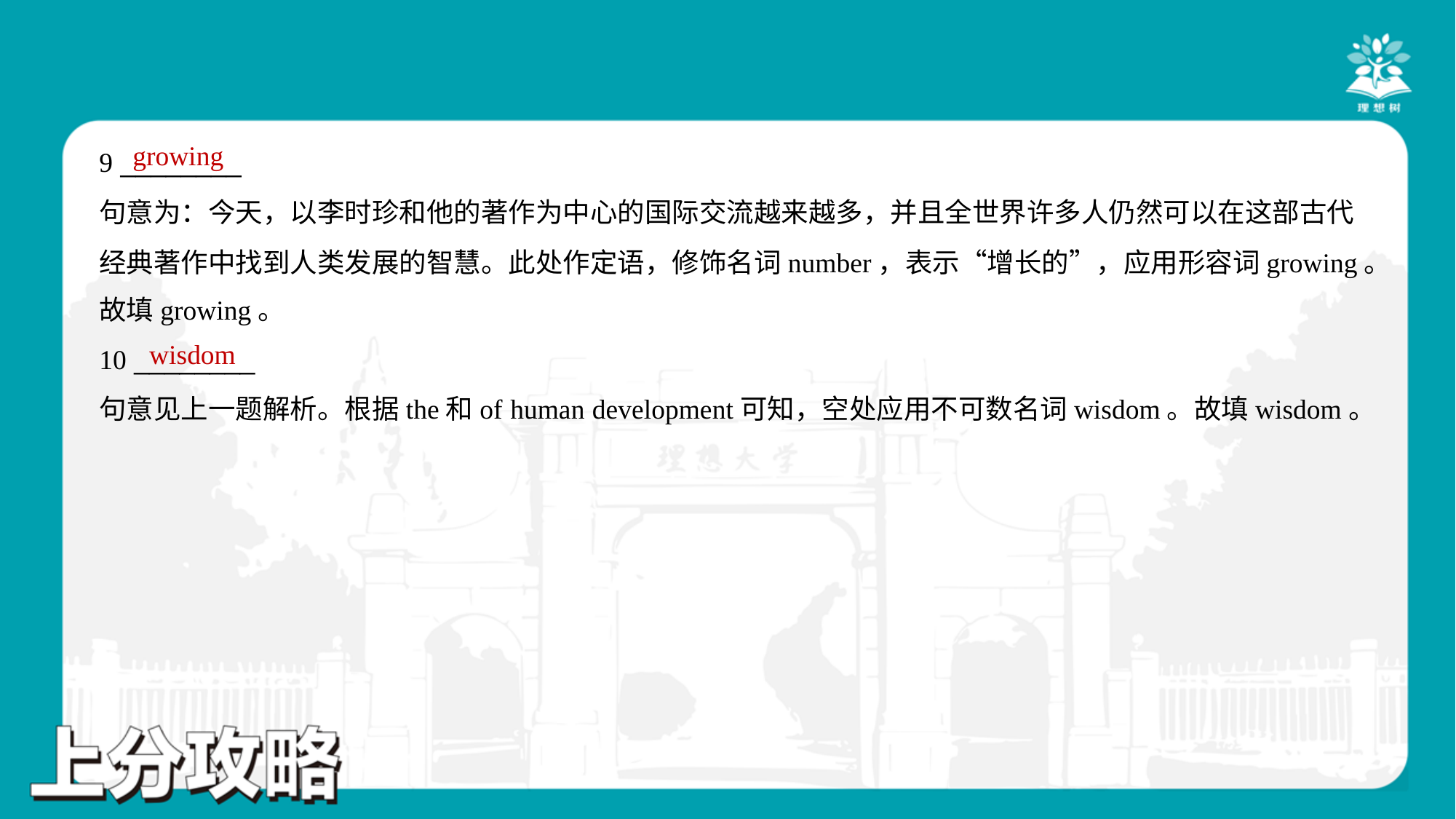

growing
9 ________
句意为：今天，以李时珍和他的著作为中心的国际交流越来越多，并且全世界许多人仍然可以在这部古代
经典著作中找到人类发展的智慧。此处作定语，修饰名词number，表示“增长的”，应用形容词growing。
故填growing。
wisdom
10 ________
句意见上一题解析。根据the和of human development可知，空处应用不可数名词wisdom。故填wisdom。